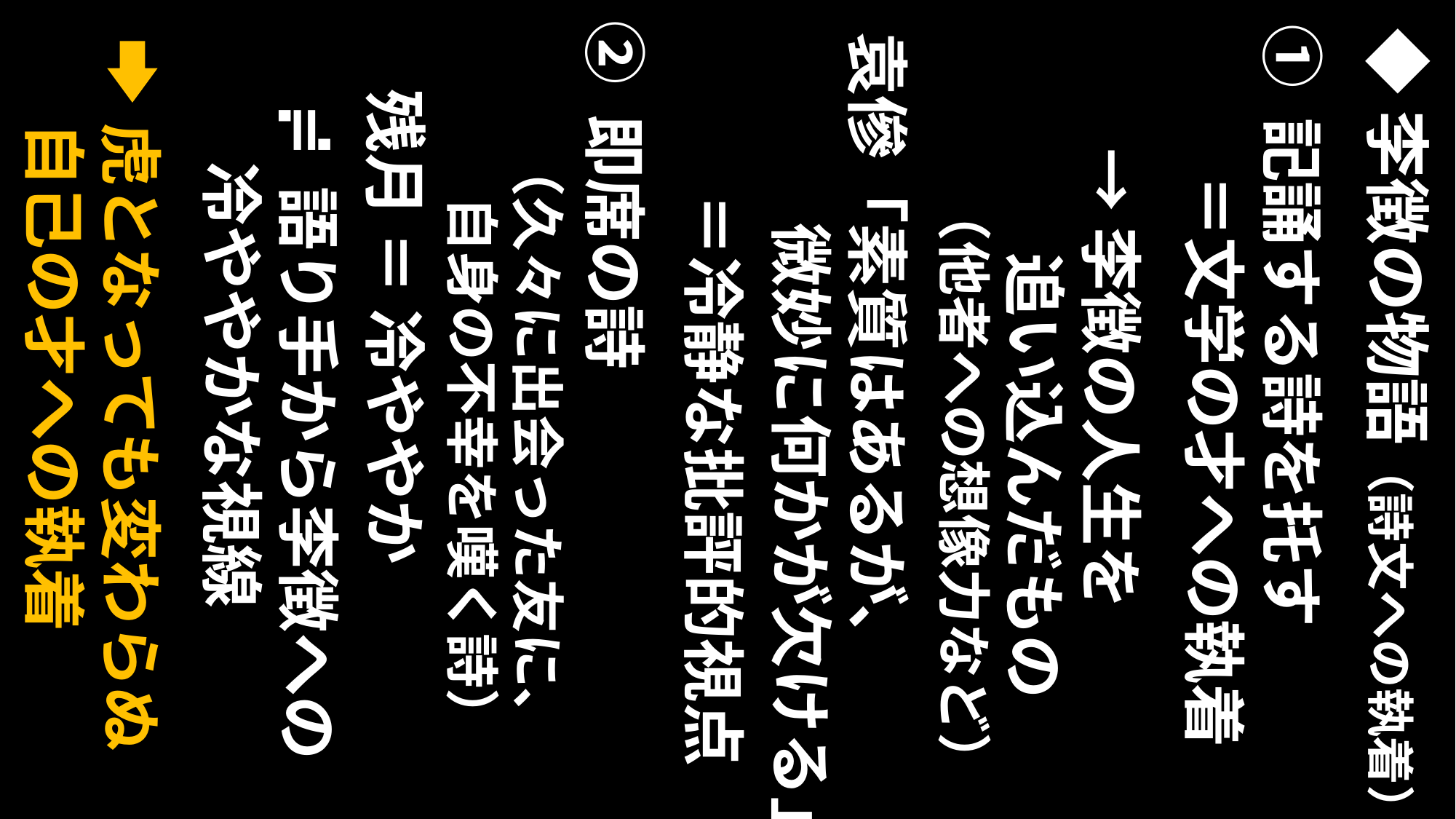

② 即席の詩
袁傪「素質はあるが、
　　　微妙に何かが欠ける」
① 記誦する詩を托す
◆李徴の物語（詩文への執着）
   　＝文学の才への執着
      →李徴の人生を
　　　追い込んだもの
         （他者への想像力など）

残月 ＝ 冷ややか
≓ 語り手から李徴への
   冷ややかな視線
虎となっても変わらぬ
自己の才への執着
（久々に出会った友に、
　自身の不幸を嘆く詩）
＝冷静な批評的視点